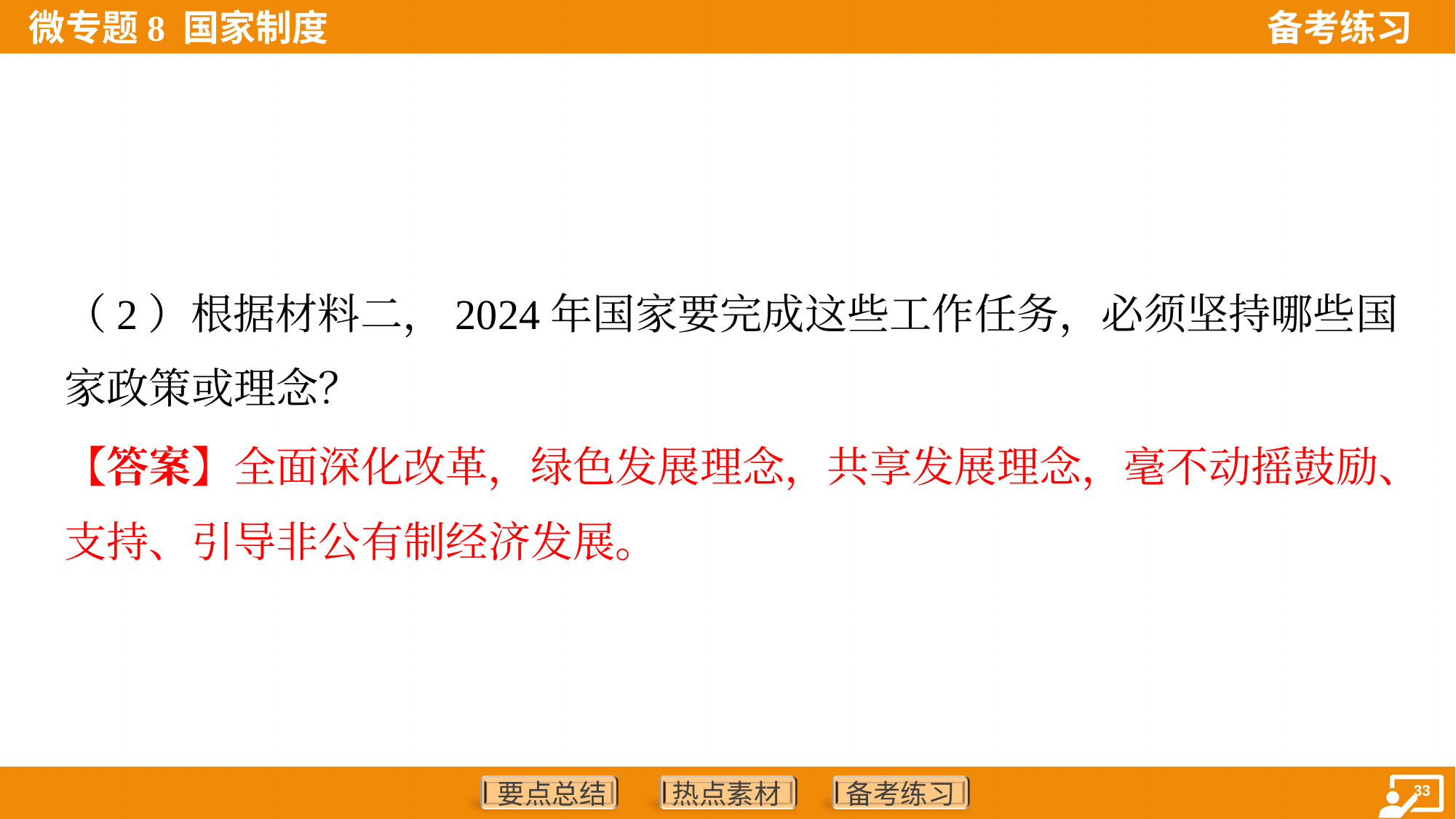

（2）根据材料二，2024年国家要完成这些工作任务，必须坚持哪些国
家政策或理念？
【答案】全面深化改革，绿色发展理念，共享发展理念，毫不动摇鼓励、
支持、引导非公有制经济发展。